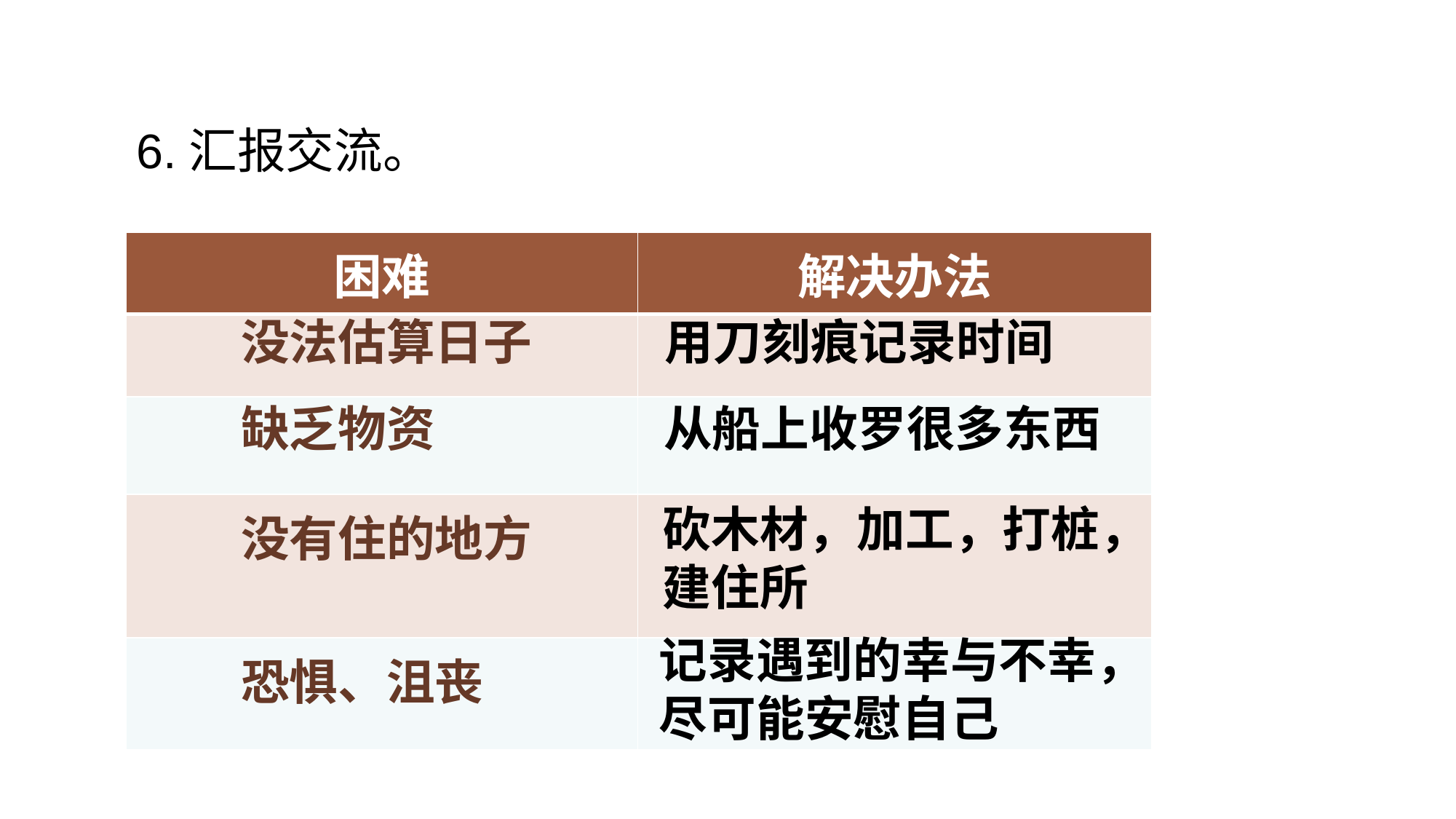

6.汇报交流。
| 困难 | 解决办法 |
| --- | --- |
|  |  |
|  |  |
|  |  |
|  |  |
没法估算日子
用刀刻痕记录时间
缺乏物资
从船上收罗很多东西
砍木材，加工，打桩，建住所
没有住的地方
记录遇到的幸与不幸，尽可能安慰自己
恐惧、沮丧